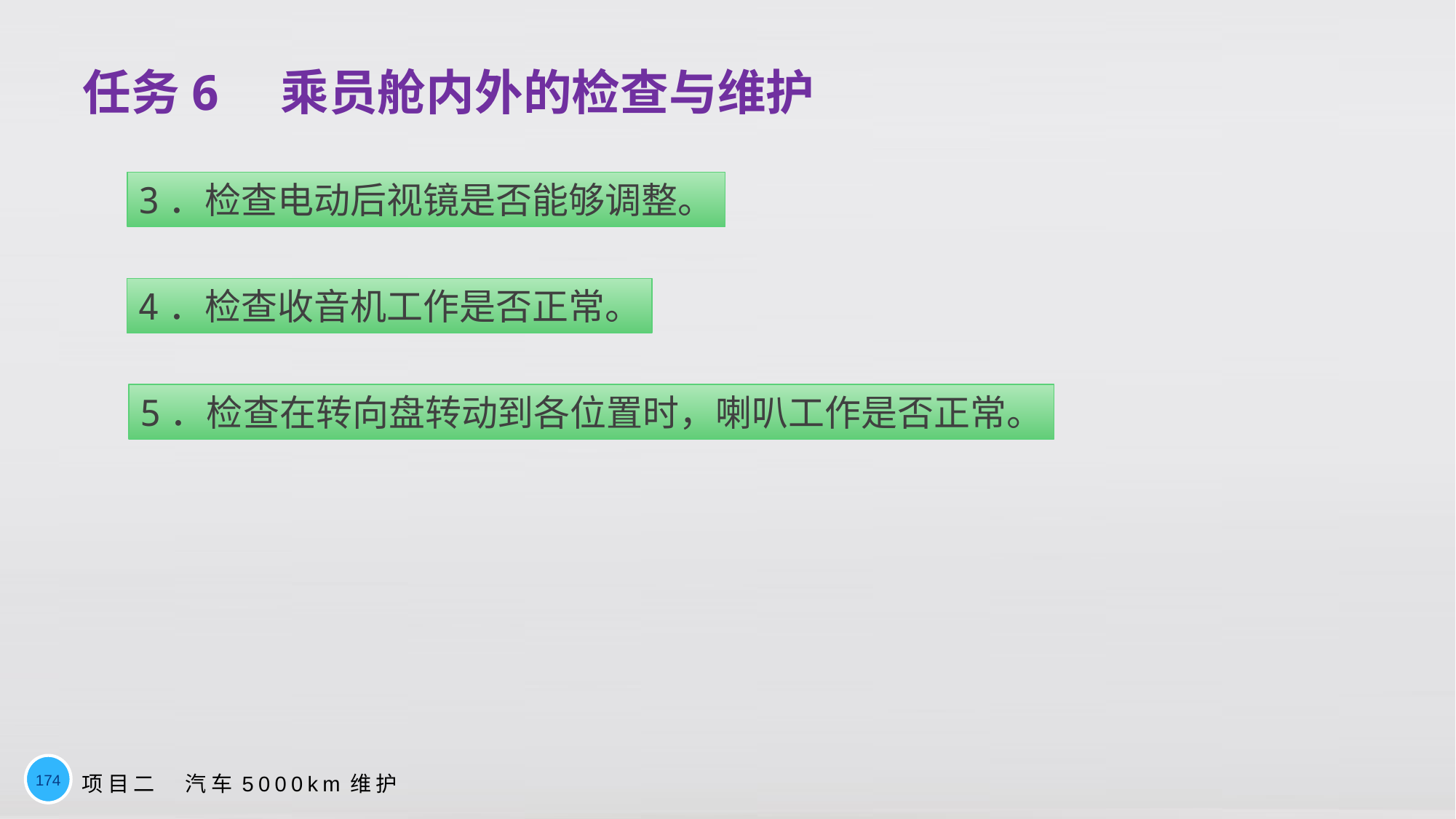

# 任务6　乘员舱内外的检查与维护
3．检查电动后视镜是否能够调整。
4．检查收音机工作是否正常。
5．检查在转向盘转动到各位置时，喇叭工作是否正常。
174